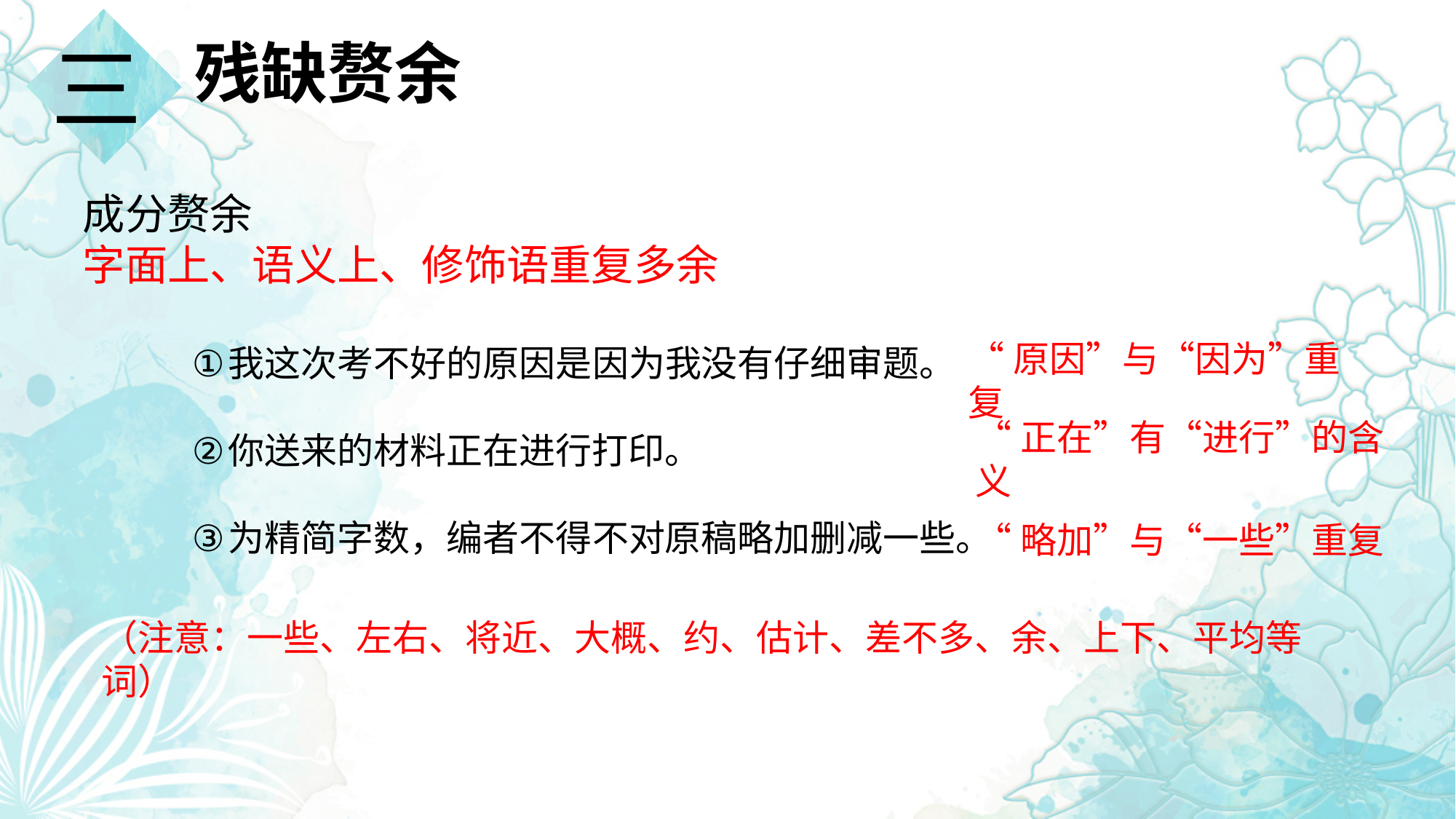

三
残缺赘余

成分赘余
字面上、语义上、修饰语重复多余

我这次考不好的原因是因为我没有仔细审题。

你送来的材料正在进行打印。

为精简字数，编者不得不对原稿略加删减一些。

“原因”与“因为”重复
“正在”有“进行”的含义
“略加”与“一些”重复
（注意：一些、左右、将近、大概、约、估计、差不多、余、上下、平均等词）